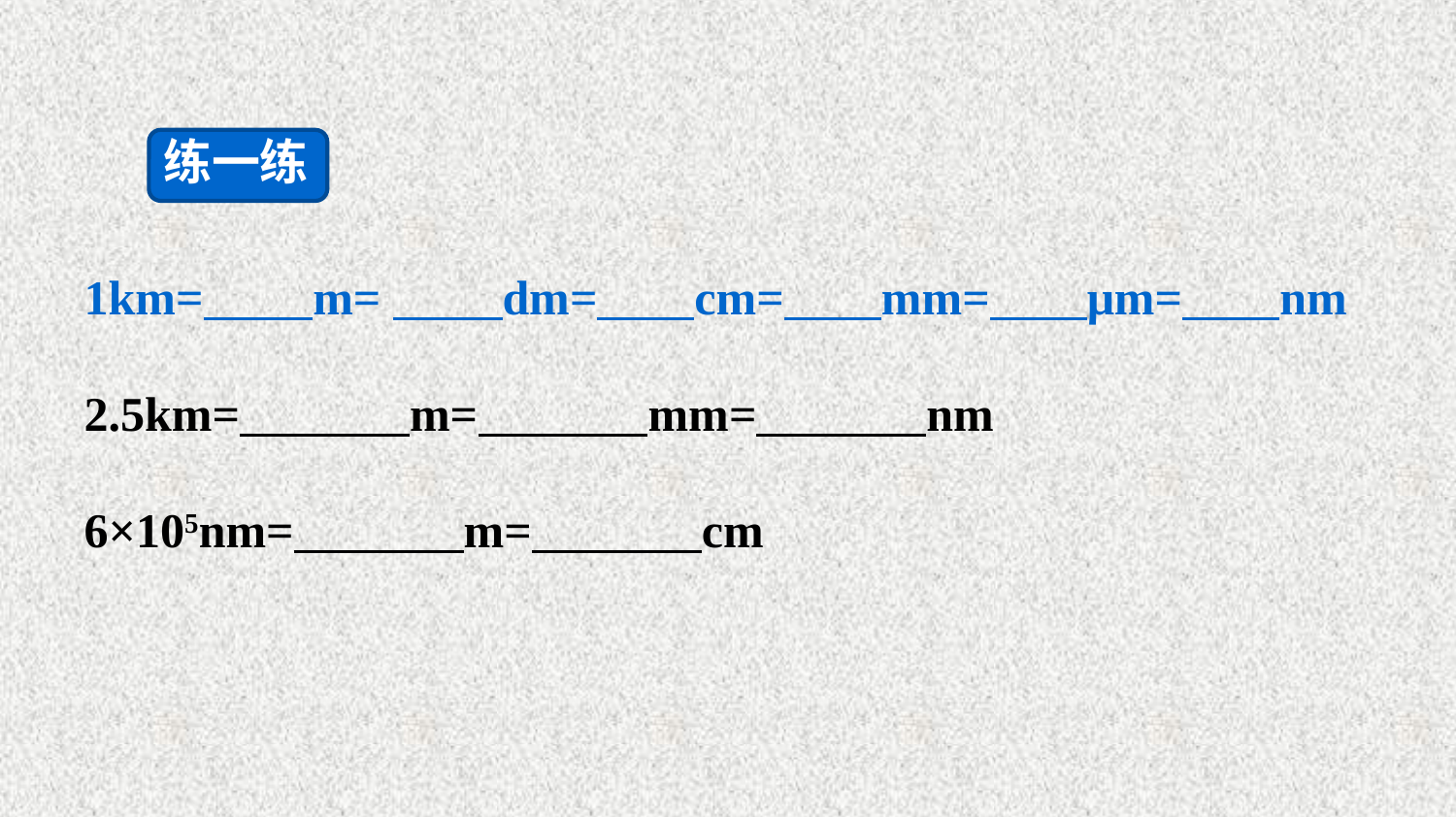

练一练

1km=         m=          dm=        cm=        mm=        μm=        nm
2.5km=              m=              mm=              nm
6×105nm=              m=              cm